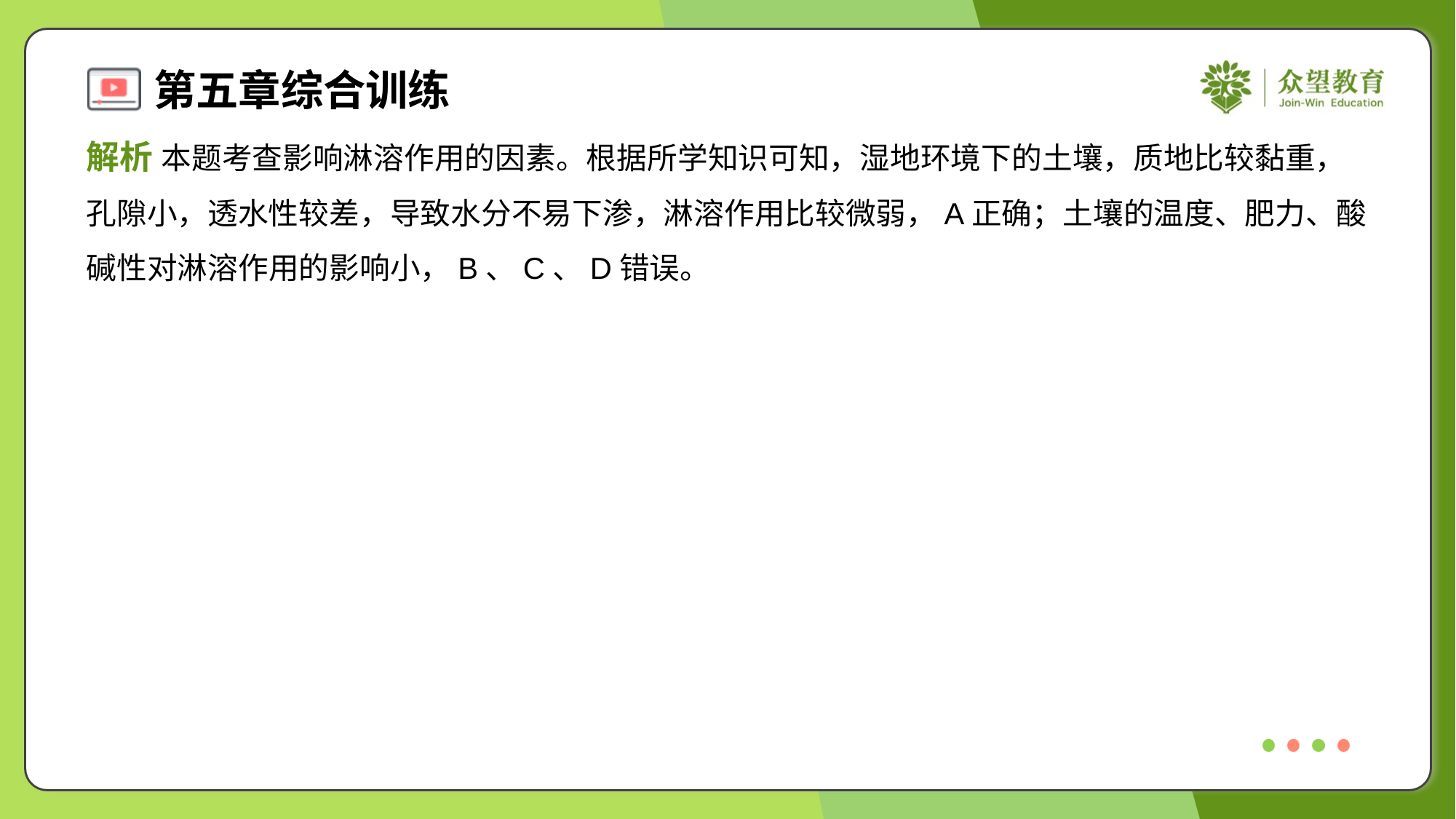

解析 本题考查影响淋溶作用的因素。根据所学知识可知，湿地环境下的土壤，质地比较黏重，
孔隙小，透水性较差，导致水分不易下渗，淋溶作用比较微弱，A正确；土壤的温度、肥力、酸
碱性对淋溶作用的影响小，B、C、D错误。